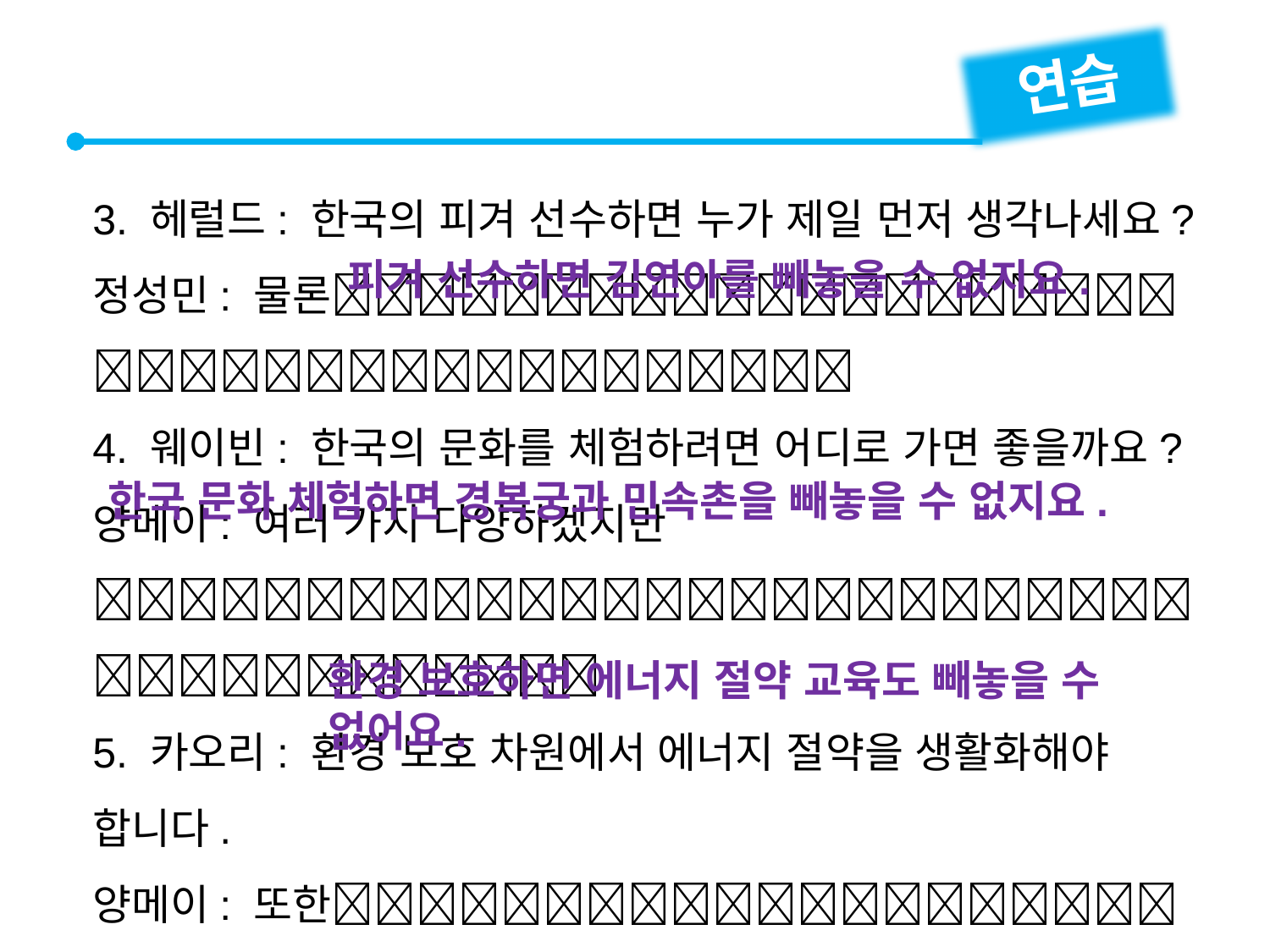

연습
3. 헤럴드: 한국의 피겨 선수하면 누가 제일 먼저 생각나세요?
정성민: 물론______________________________________
4. 웨이빈: 한국의 문화를 체험하려면 어디로 가면 좋을까요?
양메이: 여러 가지 다양하겠지만
______________________________________
5. 카오리: 환경 보호 차원에서 에너지 절약을 생활화해야 합니다.
양메이: 또한______________________________________
피겨 선수하면 김연아를 빼놓을 수 없지요.
한국 문화 체험하면 경복궁과 민속촌을 빼놓을 수 없지요.
환경 보호하면 에너지 절약 교육도 빼놓을 수 없어요.